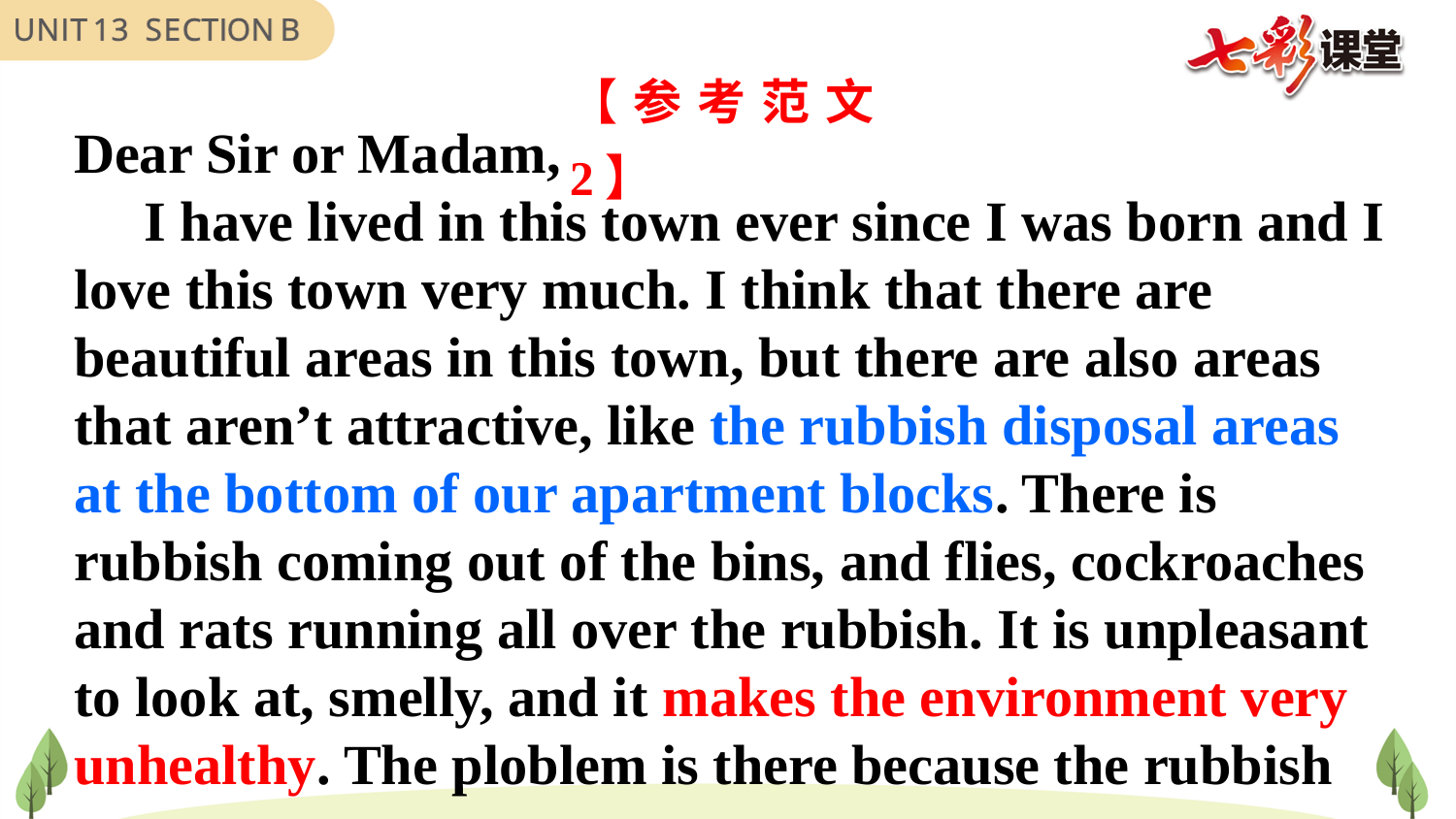

【参考范文2】
Dear Sir or Madam,
     I have lived in this town ever since I was born and I
love this town very much. I think that there are
beautiful areas in this town, but there are also areas
that aren’t attractive, like the rubbish disposal areas
at the bottom of our apartment blocks. There is
rubbish coming out of the bins, and flies, cockroaches
and rats running all over the rubbish. It is unpleasant
to look at, smelly, and it makes the environment very
unhealthy. The ploblem is there because the rubbish